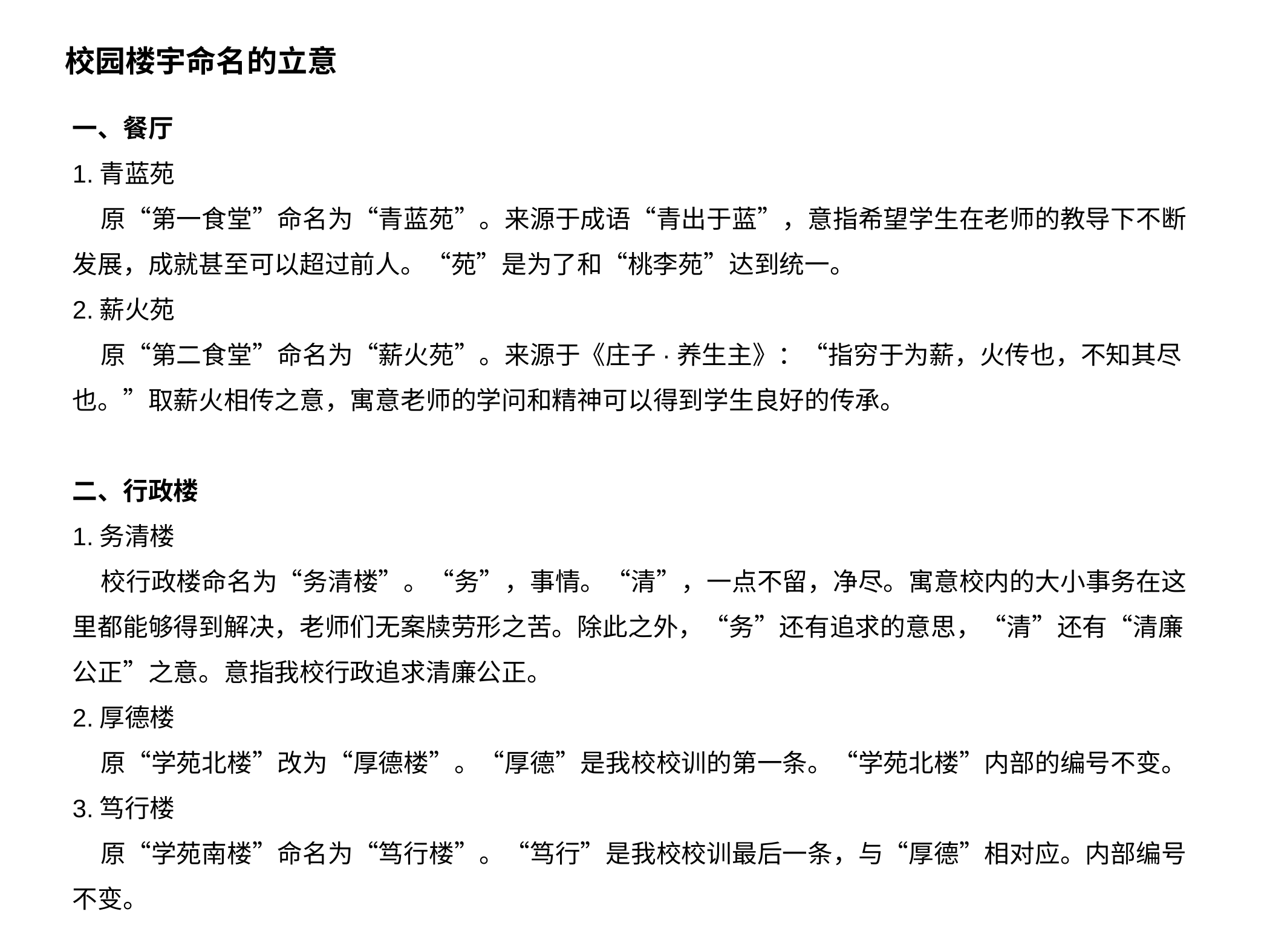

校园楼宇命名的立意
一、餐厅
1.青蓝苑
    原“第一食堂”命名为“青蓝苑”。来源于成语“青出于蓝”，意指希望学生在老师的教导下不断发展，成就甚至可以超过前人。“苑”是为了和“桃李苑”达到统一。
2.薪火苑
    原“第二食堂”命名为“薪火苑”。来源于《庄子·养生主》：“指穷于为薪，火传也，不知其尽也。”取薪火相传之意，寓意老师的学问和精神可以得到学生良好的传承。

二、行政楼
1.务清楼
    校行政楼命名为“务清楼”。“务”，事情。“清”，一点不留，净尽。寓意校内的大小事务在这里都能够得到解决，老师们无案牍劳形之苦。除此之外，“务”还有追求的意思，“清”还有“清廉公正”之意。意指我校行政追求清廉公正。
2.厚德楼
    原“学苑北楼”改为“厚德楼”。“厚德”是我校校训的第一条。“学苑北楼”内部的编号不变。
3.笃行楼
    原“学苑南楼”命名为“笃行楼”。“笃行”是我校校训最后一条，与“厚德”相对应。内部编号不变。